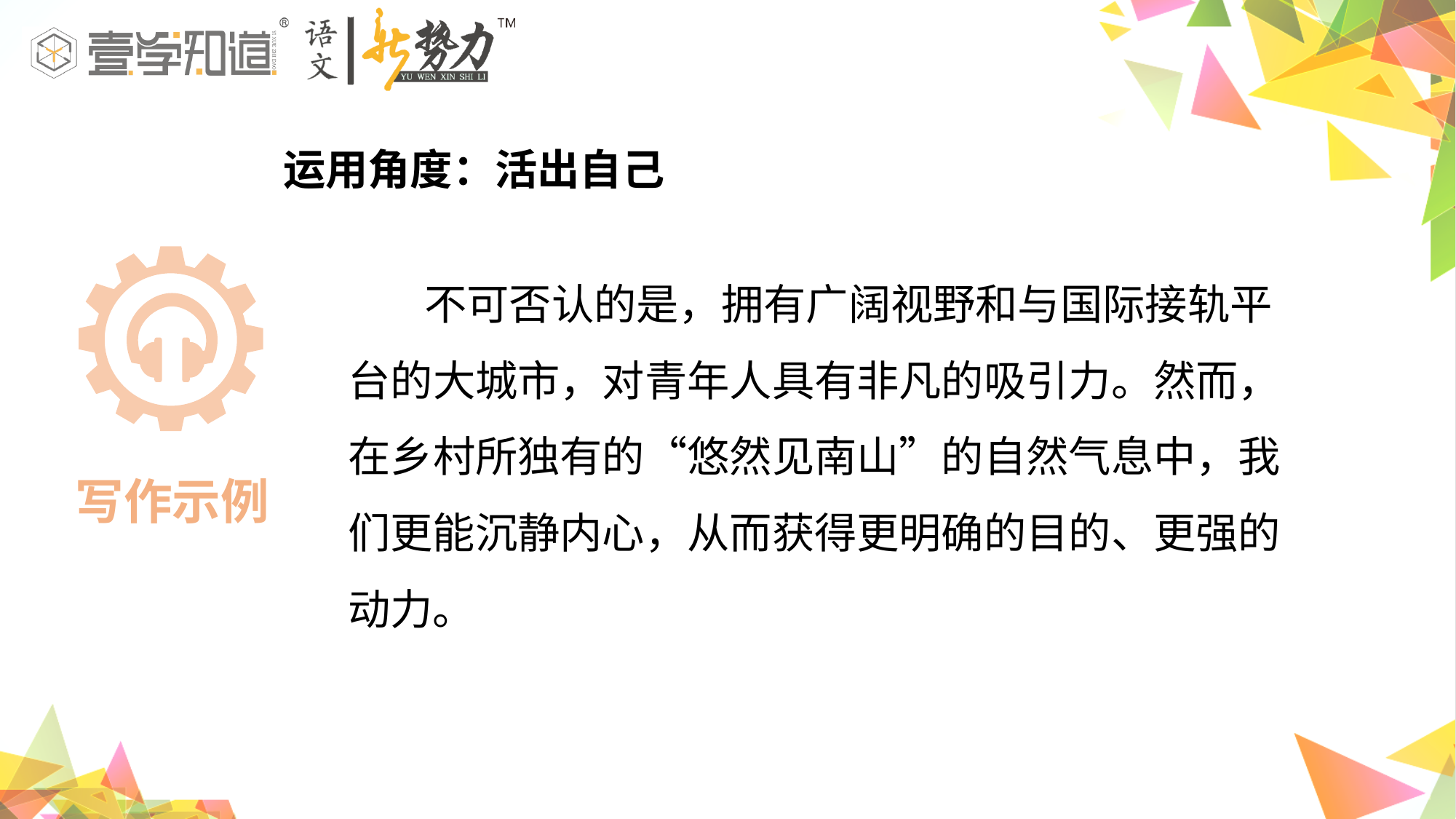

运用角度：活出自己

       不可否认的是，拥有广阔视野和与国际接轨平台的大城市，对青年人具有非凡的吸引力。然而，在乡村所独有的“悠然见南山”的自然气息中，我们更能沉静内心，从而获得更明确的目的、更强的动力。

写作示例